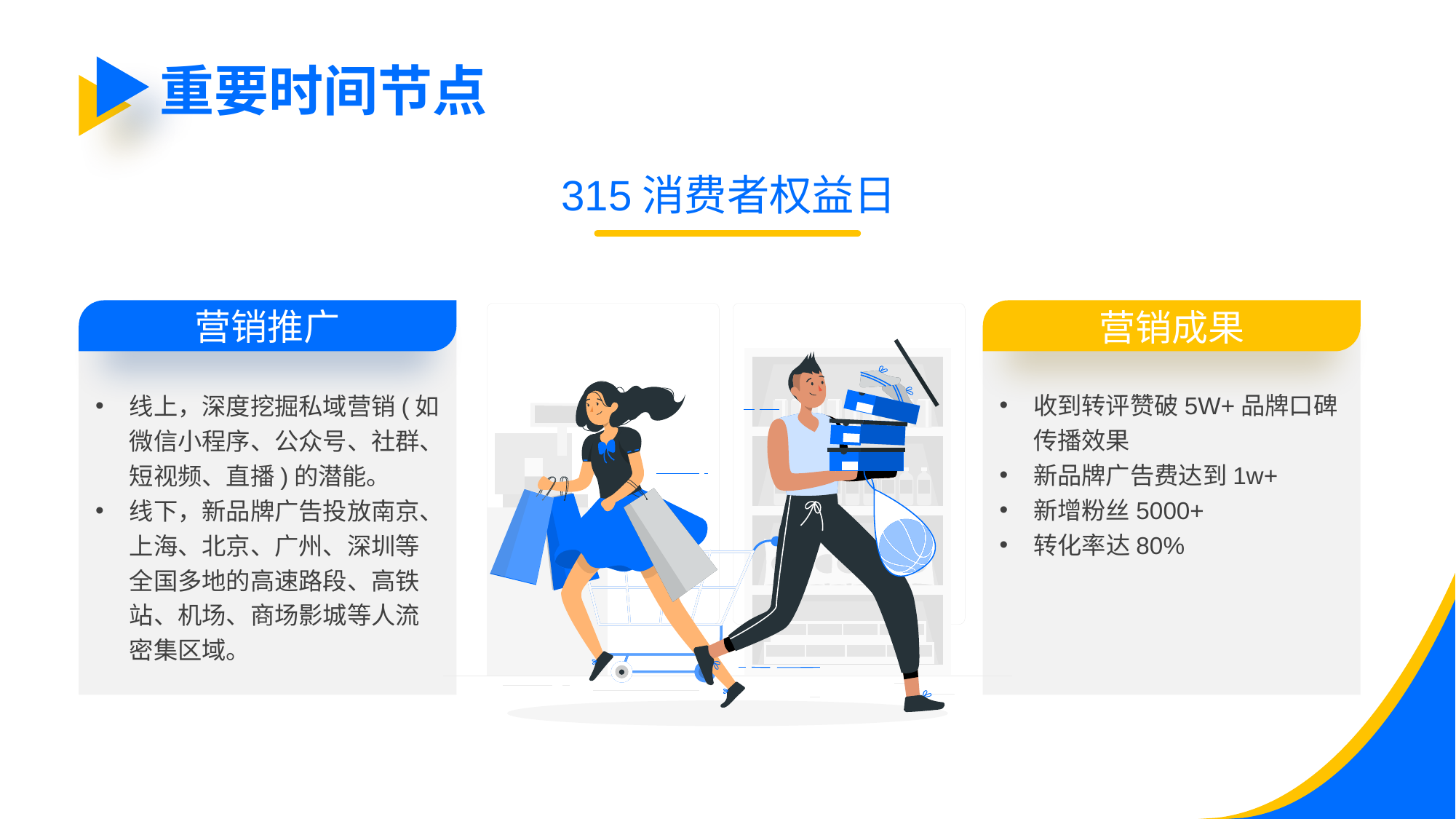

重要时间节点
315消费者权益日

营销推广
营销成果

收到转评赞破5W+品牌口碑传播效果
新品牌广告费达到1w+
新增粉丝5000+
转化率达80%
线上，深度挖掘私域营销(如微信小程序、公众号、社群、短视频、直播)的潜能。
线下，新品牌广告投放南京、上海、北京、广州、深圳等全国多地的高速路段、高铁站、机场、商场影城等人流密集区域。